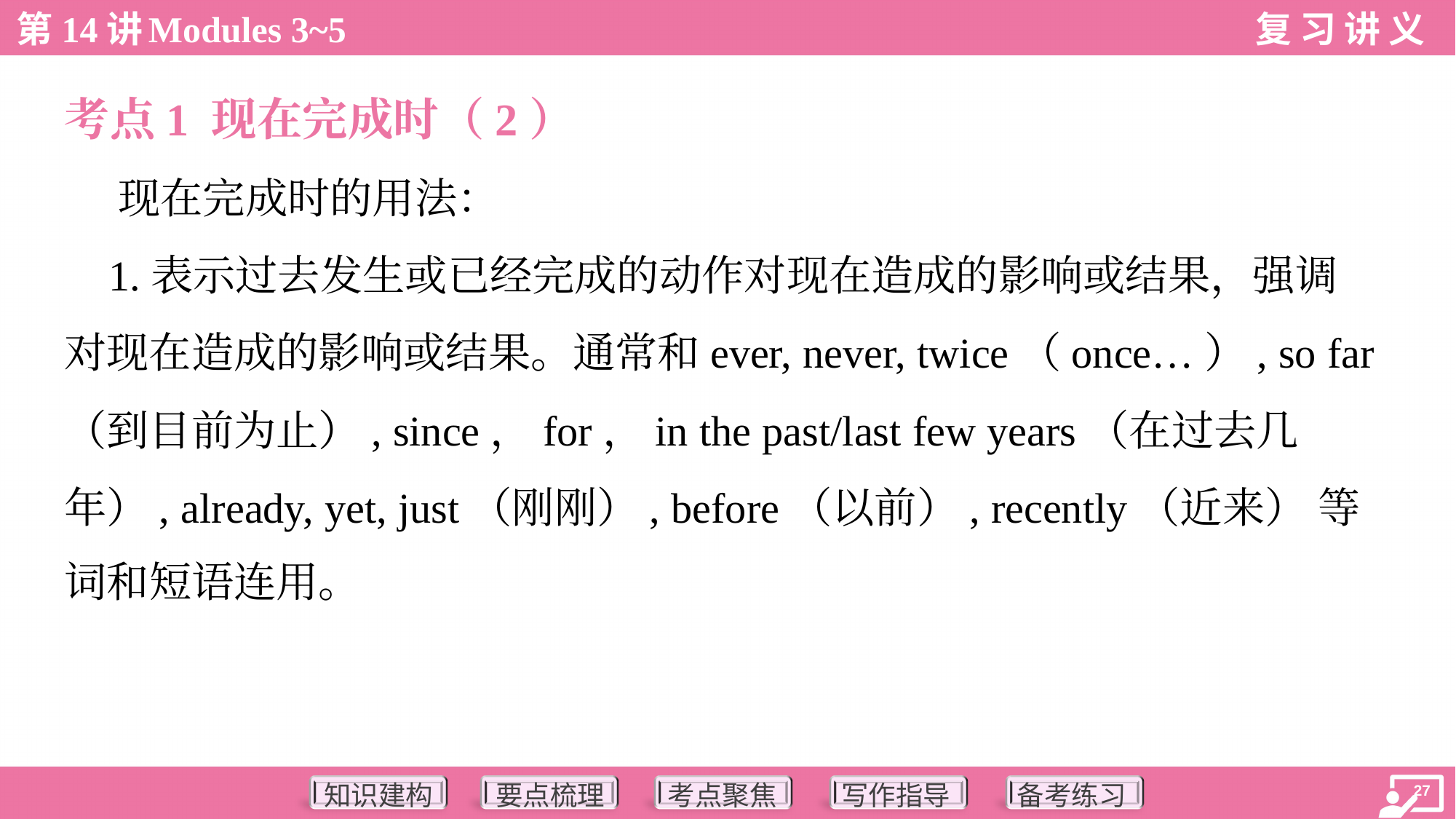

考点1 现在完成时（2）
    现在完成时的用法：
    1.表示过去发生或已经完成的动作对现在造成的影响或结果，强调
对现在造成的影响或结果。通常和ever, never, twice（once…）, so far
（到目前为止）, since，for，in the past/last few years（在过去几
年）, already, yet, just（刚刚）, before（以前）, recently（近来） 等
词和短语连用。